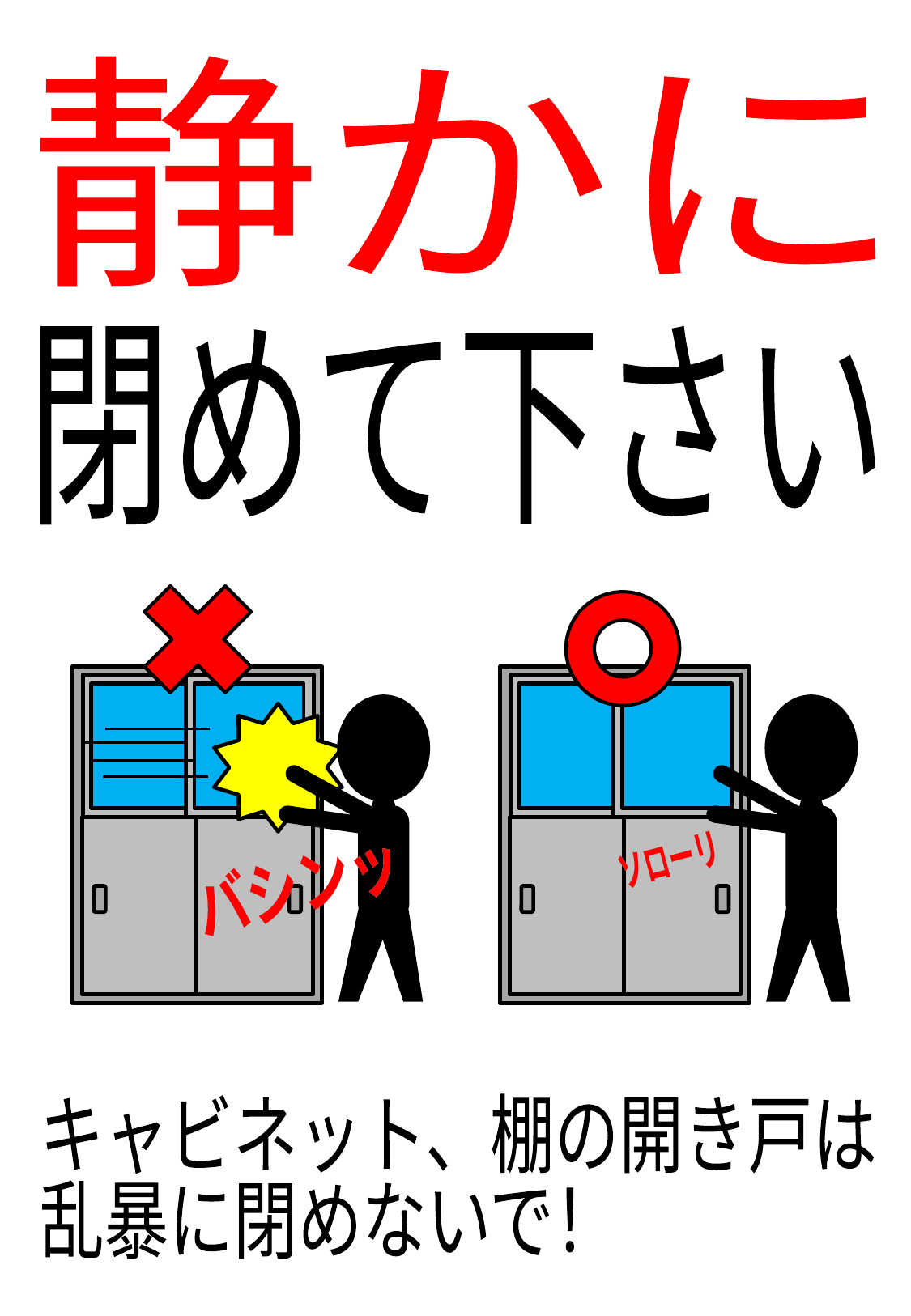

静かに
閉めて下さい

バシンッ
バシンッ
バシンッ

ソローリ
ソローリ
ソローリ
キャビネット、棚の開き戸は
乱暴に閉めないで！